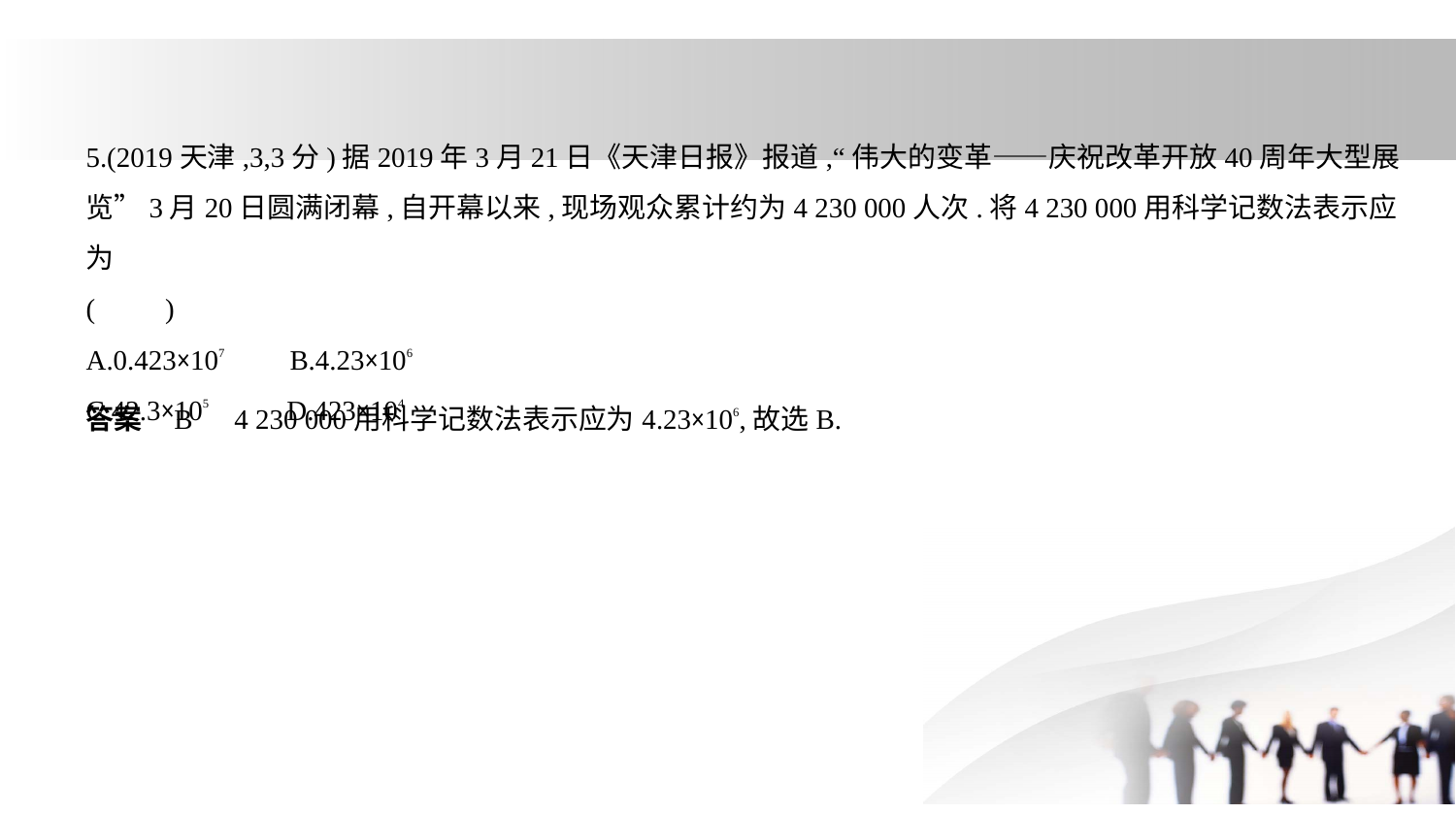

5.(2019天津,3,3分)据2019年3月21日《天津日报》报道,“伟大的变革——庆祝改革开放40周年大型展
览”3月20日圆满闭幕,自开幕以来,现场观众累计约为4 230 000人次.将4 230 000用科学记数法表示应为
(　　)
A.0.423×107　    B.4.23×106
C.42.3×105　      D.423×104
答案    B　4 230 000用科学记数法表示应为4.23×106,故选B.